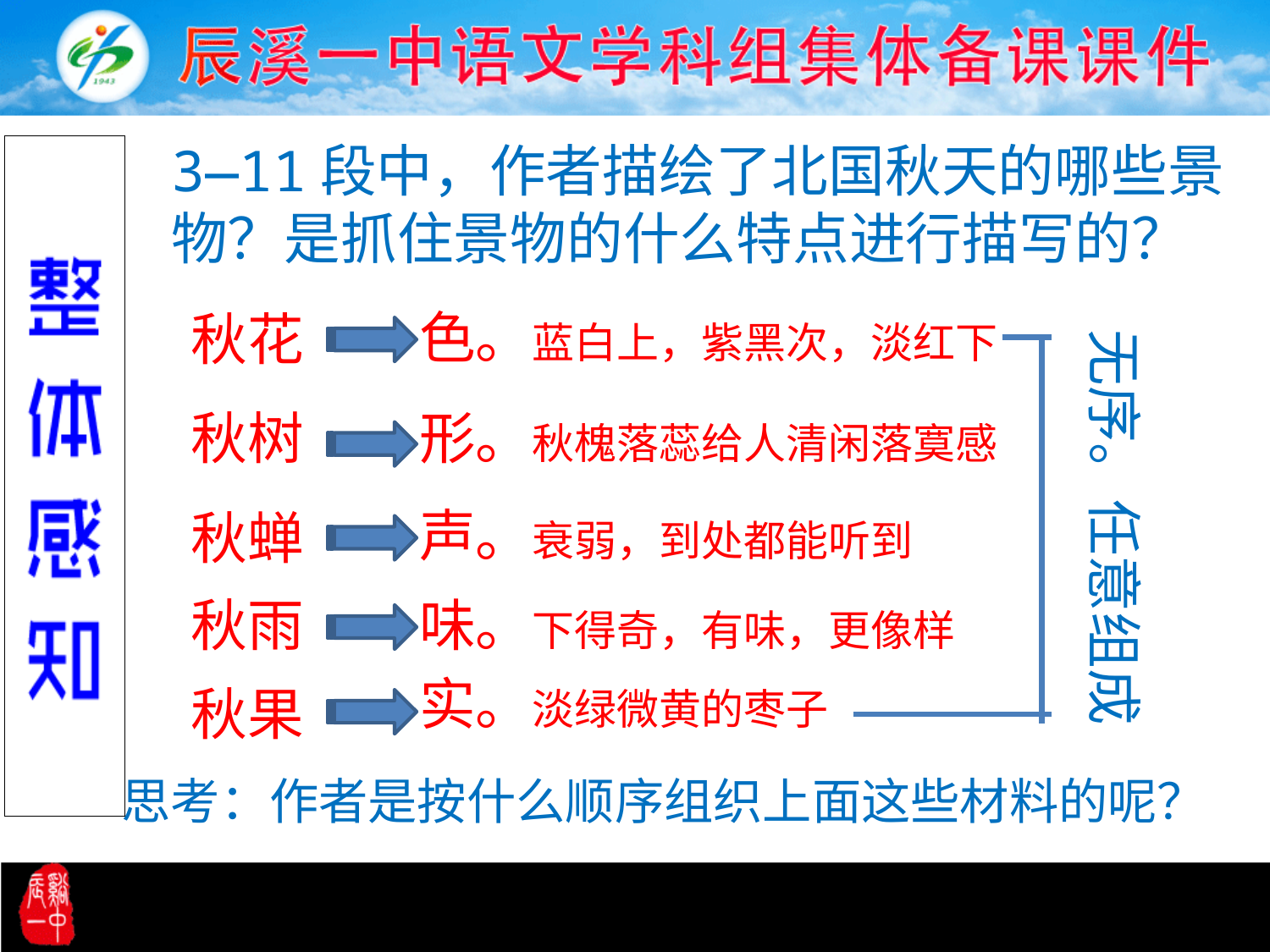

3—11段中，作者描绘了北国秋天的哪些景物？是抓住景物的什么特点进行描写的？
色。蓝白上，紫黑次，淡红下
秋花

无序。任意组成
秋树
形。秋槐落蕊给人清闲落寞感

声。衰弱，到处都能听到
秋蝉

秋雨
味。下得奇，有味，更像样

实。淡绿微黄的枣子
秋果

思考：作者是按什么顺序组织上面这些材料的呢？